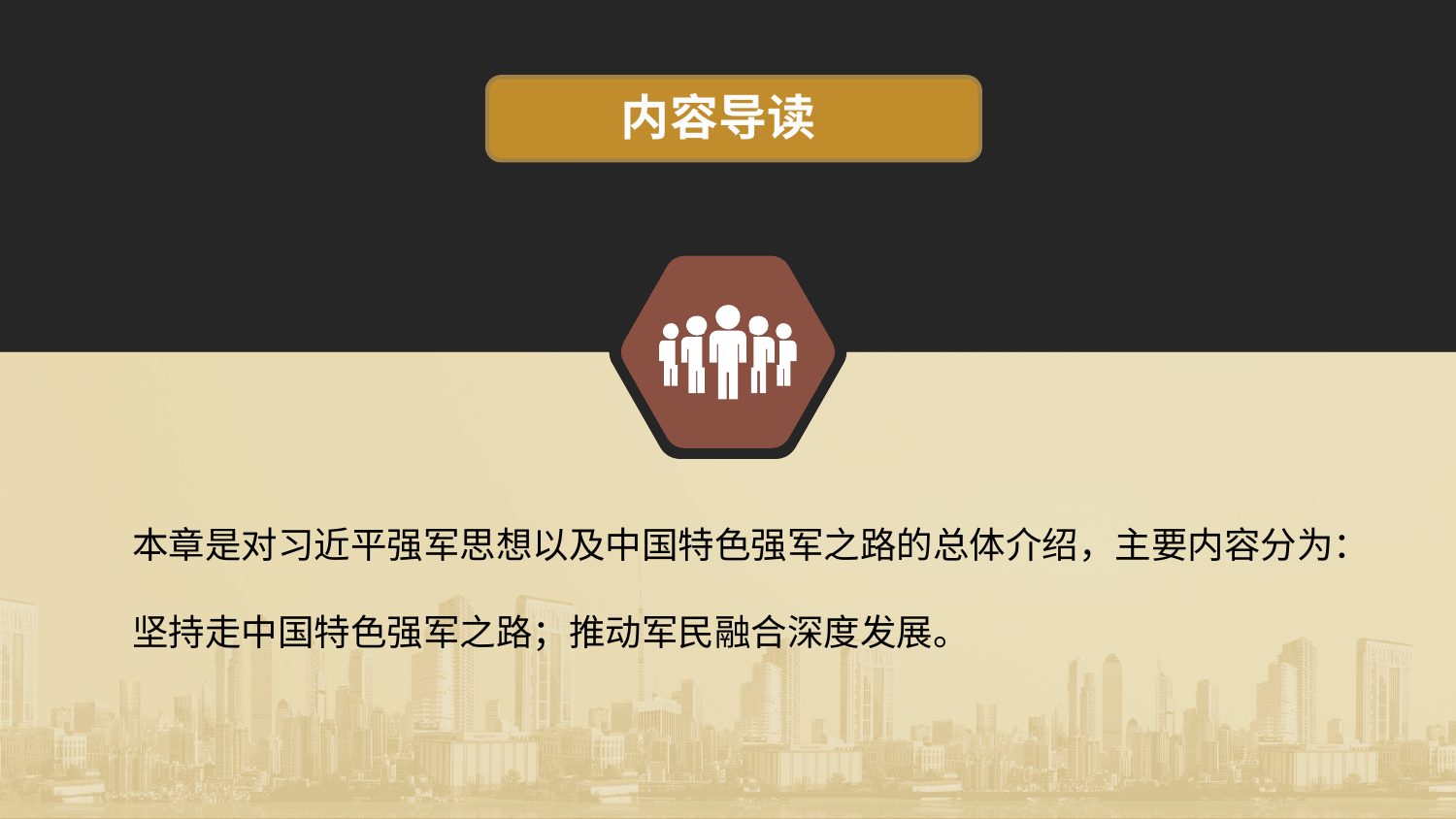

内容导读

本章是对习近平强军思想以及中国特色强军之路的总体介绍，主要内容分为：坚持走中国特色强军之路；推动军民融合深度发展。